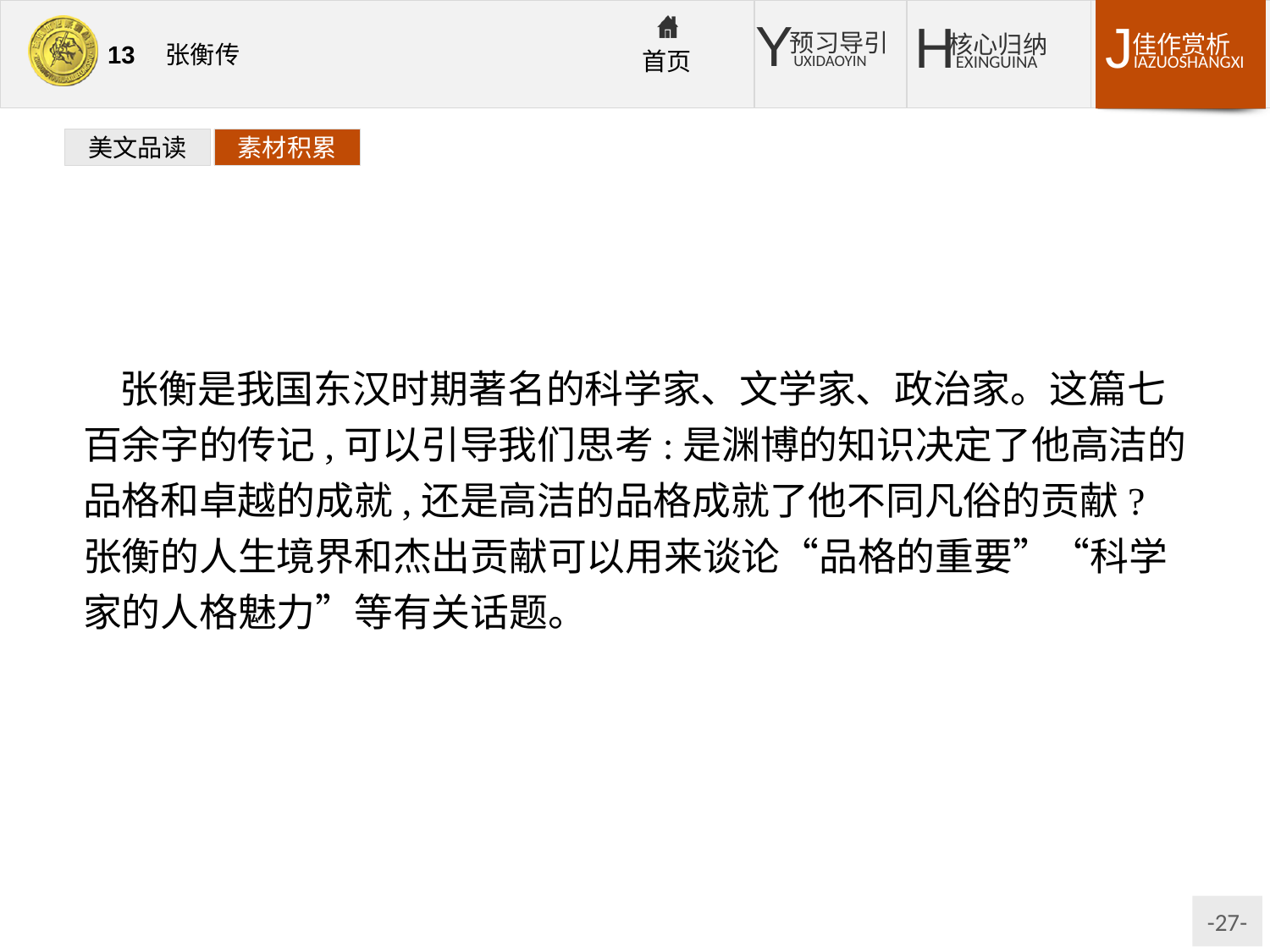

美文品读
素材积累
张衡是我国东汉时期著名的科学家、文学家、政治家。这篇七百余字的传记,可以引导我们思考:是渊博的知识决定了他高洁的品格和卓越的成就,还是高洁的品格成就了他不同凡俗的贡献?张衡的人生境界和杰出贡献可以用来谈论“品格的重要”“科学家的人格魅力”等有关话题。